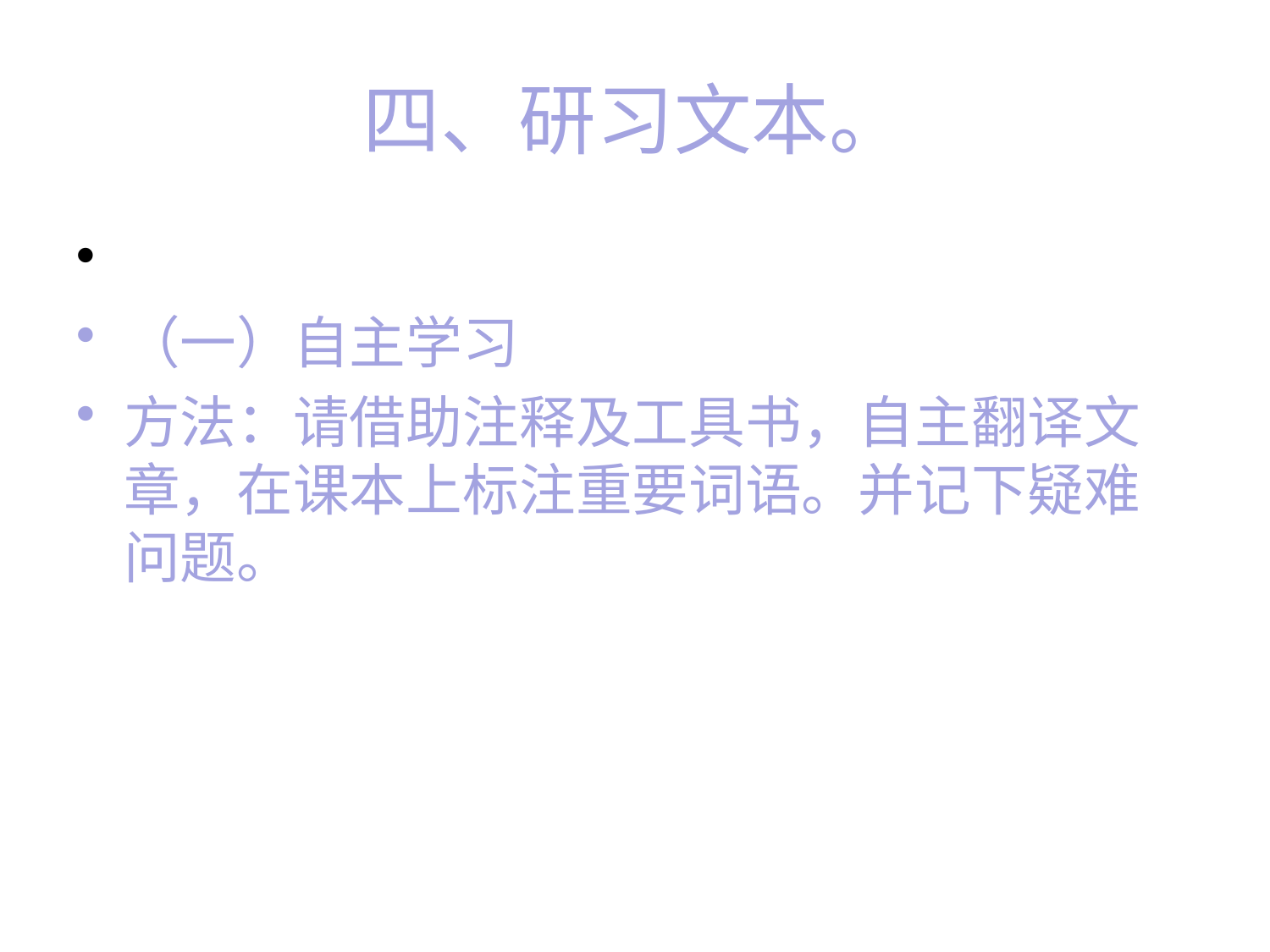

# 四、研习文本。

（一）自主学习
方法：请借助注释及工具书，自主翻译文章，在课本上标注重要词语。并记下疑难问题。